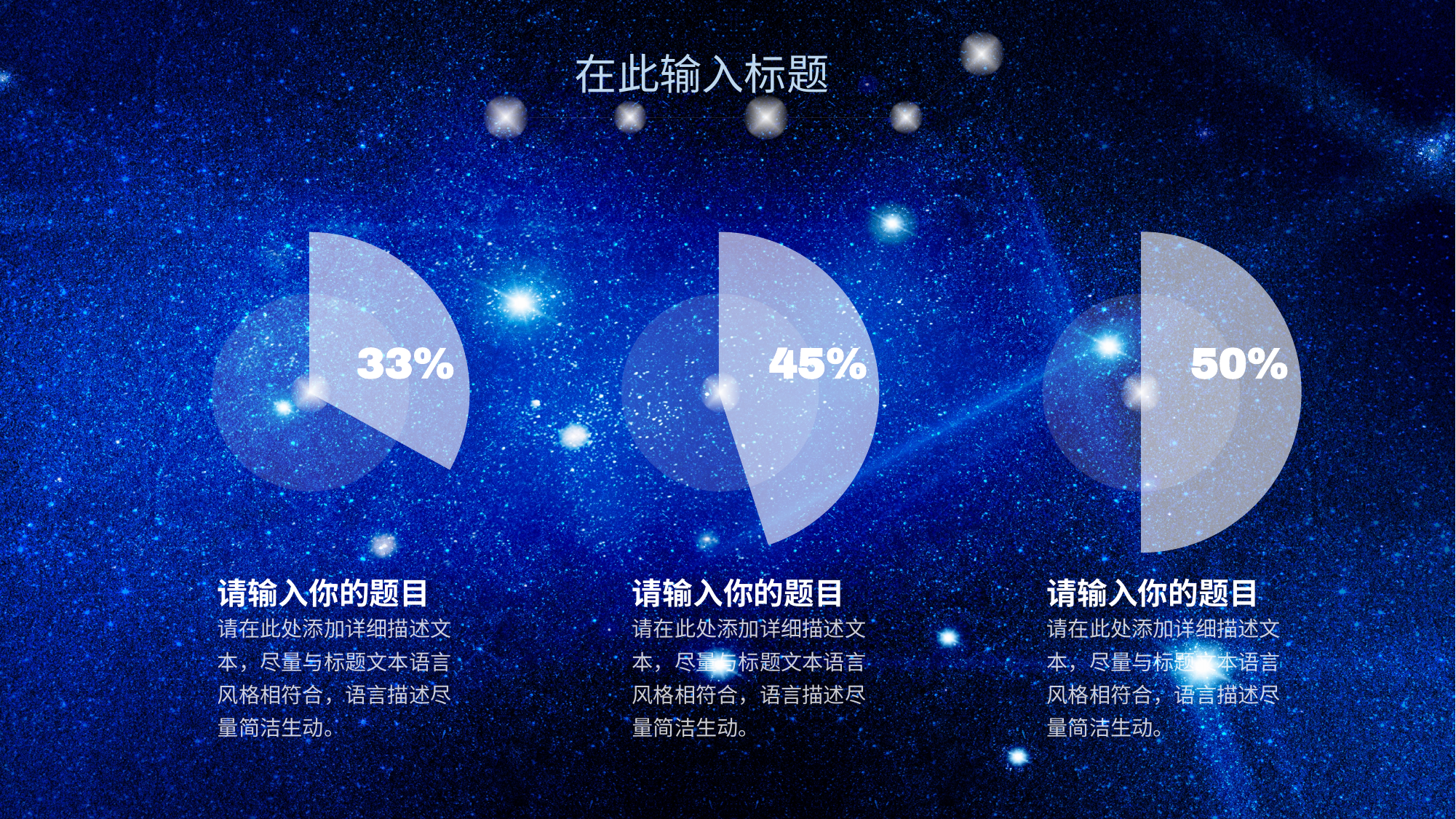

### Chart

| Category | 销售额 |
|---|---|
| 第一季度 | 5.0 |
| 第二季度 | 5.0 |

### Chart

| Category | 销售额 |
|---|---|
| 第一季度 | 45.0 |
| 第二季度 | 55.0 |

### Chart

| Category | 销售额 |
|---|---|
| 第一季度 | 33.0 |
| 第二季度 | 67.0 |

33%
45%
50%

请输入你的题目
请在此处添加详细描述文本，尽量与标题文本语言风格相符合，语言描述尽量简洁生动。
请输入你的题目
请在此处添加详细描述文本，尽量与标题文本语言风格相符合，语言描述尽量简洁生动。
请输入你的题目
请在此处添加详细描述文本，尽量与标题文本语言风格相符合，语言描述尽量简洁生动。